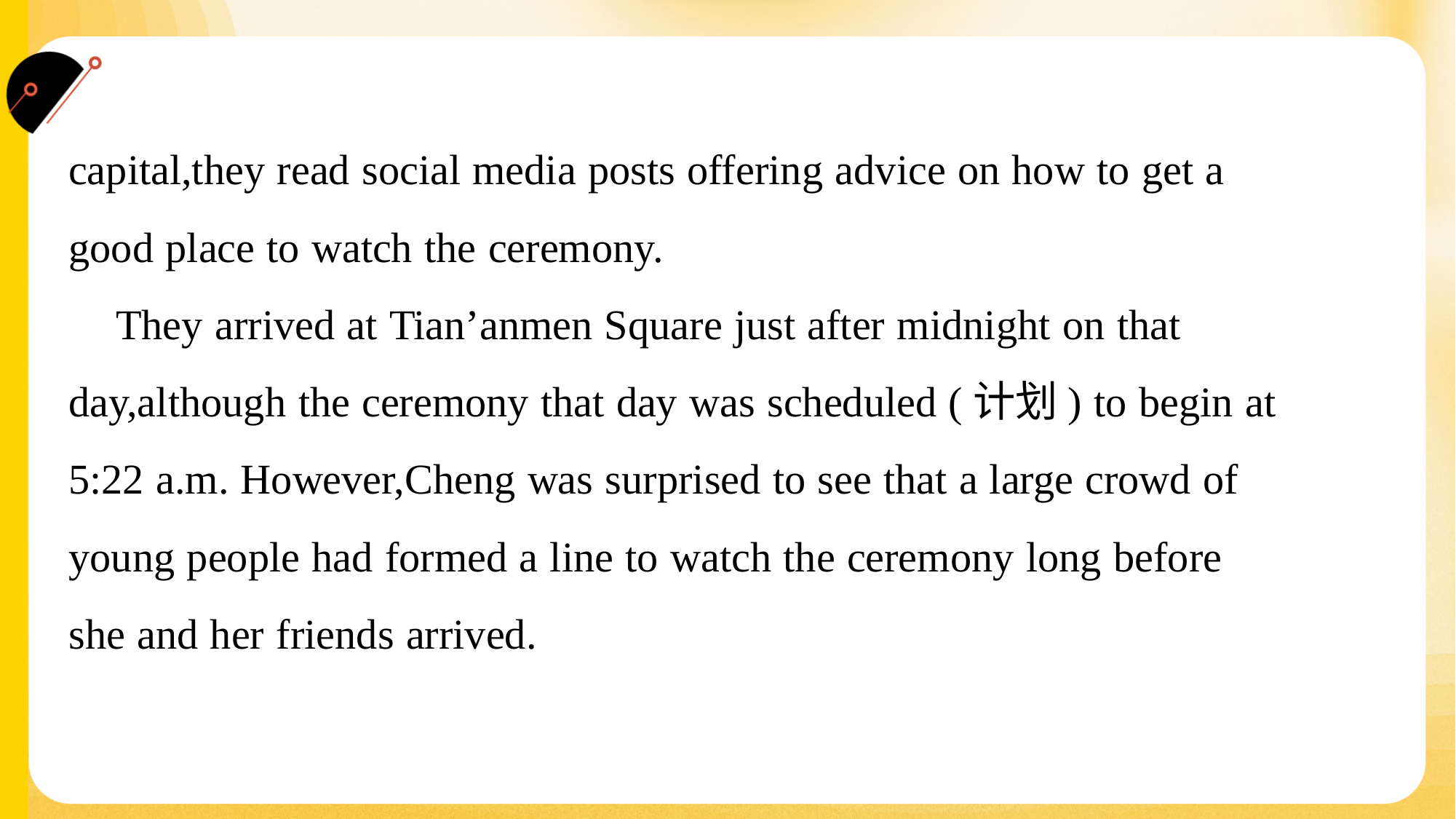

capital,they read social media posts offering advice on how to get a
good place to watch the ceremony.
    They arrived at Tian’anmen Square just after midnight on that
day,although the ceremony that day was scheduled (计划) to begin at
5:22 a.m. However,Cheng was surprised to see that a large crowd of
young people had formed a line to watch the ceremony long before
she and her friends arrived.